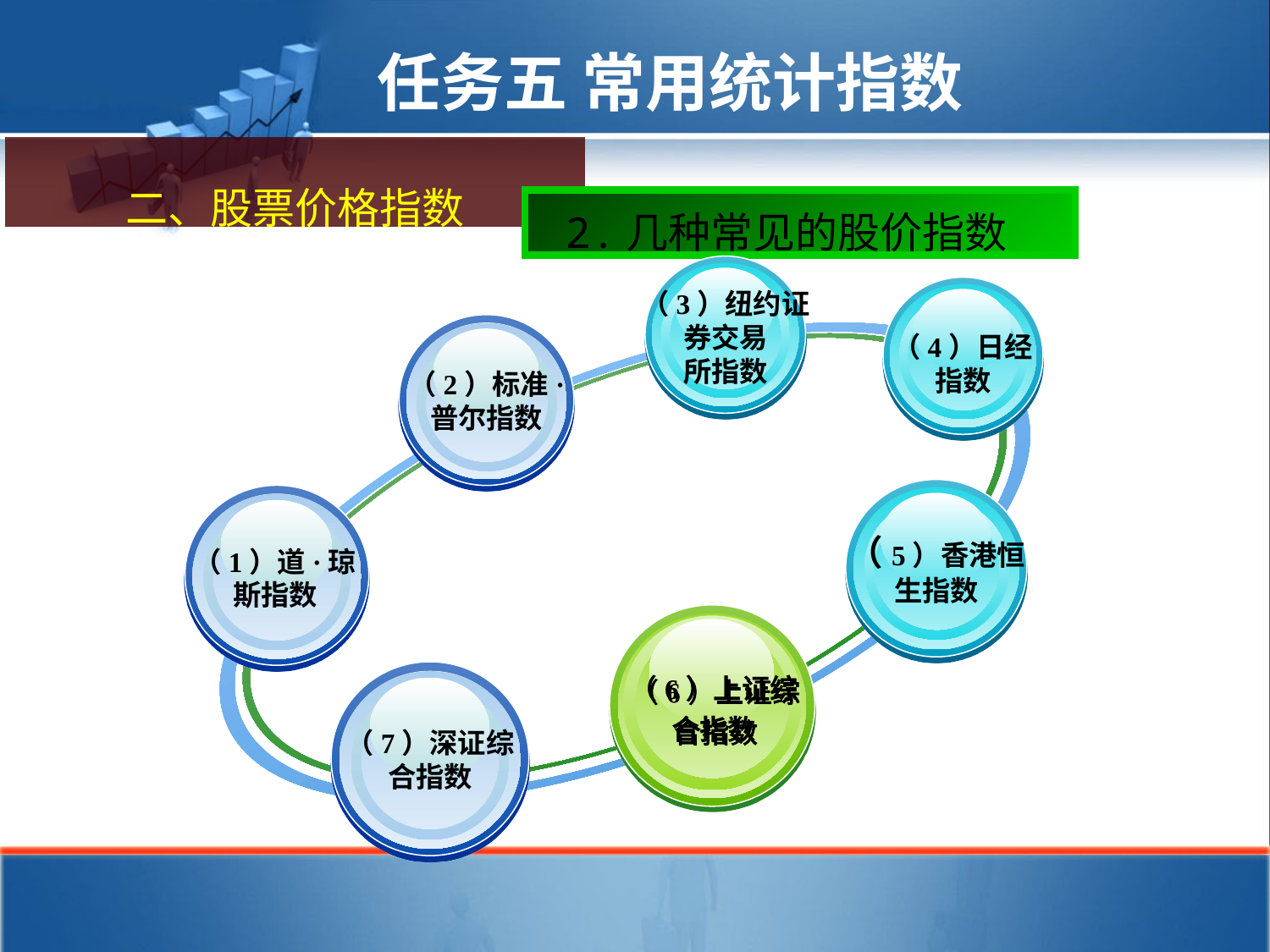

任务五 常用统计指数

二、股票价格指数
2.几种常见的股价指数

（3）纽约证
券交易
所指数

（4）日经
指数

（2）标准·
普尔指数

（5）香港恒
生指数
（1）道·琼
斯指数

（6）上证综
合指数

（7）深证综
合指数